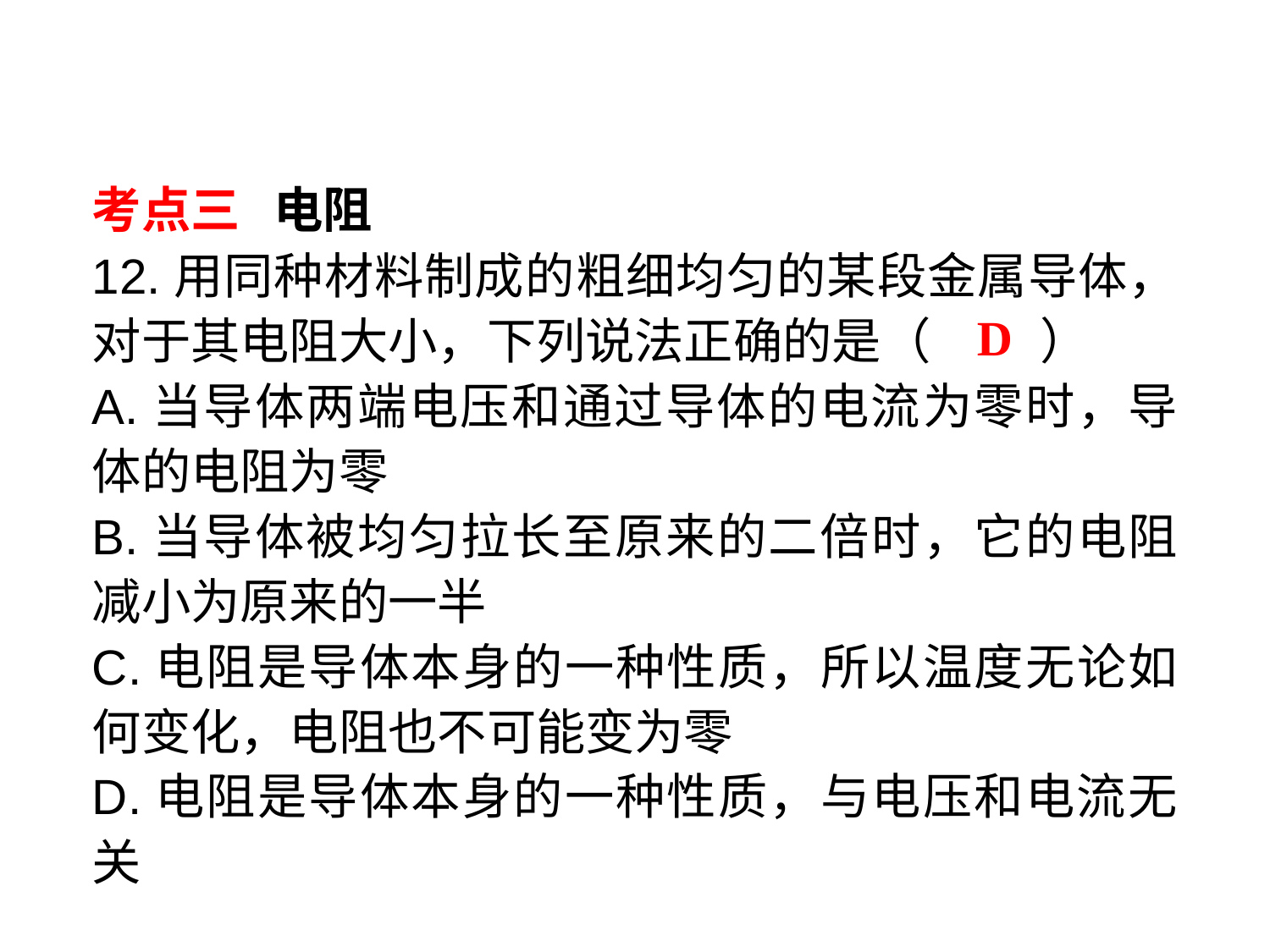

考点三   电阻
12.用同种材料制成的粗细均匀的某段金属导体，对于其电阻大小，下列说法正确的是（　 　）
A.当导体两端电压和通过导体的电流为零时，导体的电阻为零
B.当导体被均匀拉长至原来的二倍时，它的电阻减小为原来的一半
C.电阻是导体本身的一种性质，所以温度无论如何变化，电阻也不可能变为零
D.电阻是导体本身的一种性质，与电压和电流无关
D